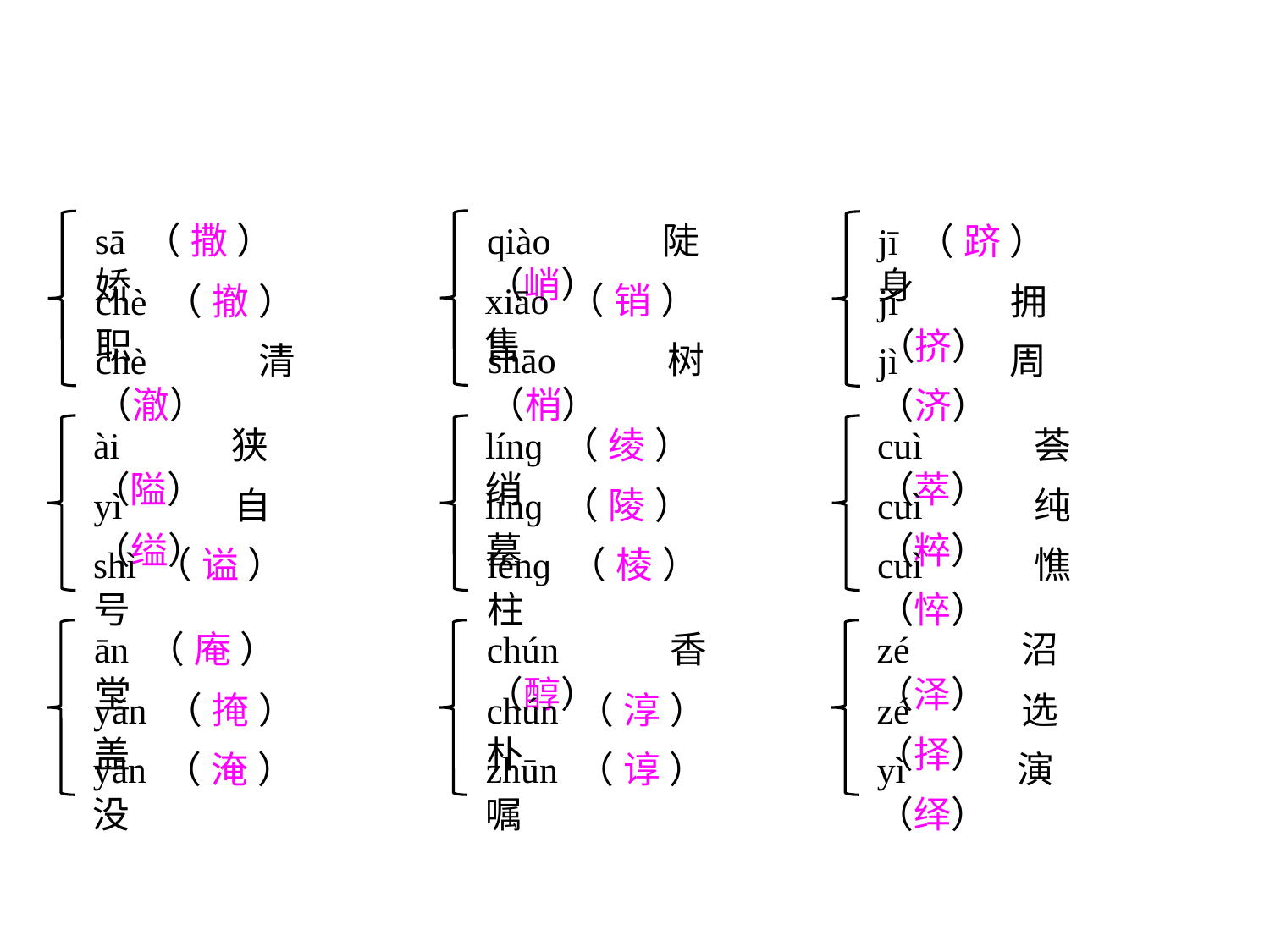

qiào陡（峭）
xiāo（销）售
shāo树（梢）

sā（撒）娇
chè（撤）职
chè清（澈）

jī（跻）身
jǐ拥（挤）
jì周（济）

ài狭（隘）
yì自（缢）
shì（谥）号

línɡ（绫）绡
línɡ（陵）墓
lénɡ（棱）柱

cuì荟（萃）
cuì纯（粹）
cuì憔（悴）

ān（庵）堂
yǎn（掩）盖
yān（淹）没

chún香（醇）
chún（淳）朴
zhūn（谆）嘱

zé沼（泽）
zé选（择）
yì演（绎）